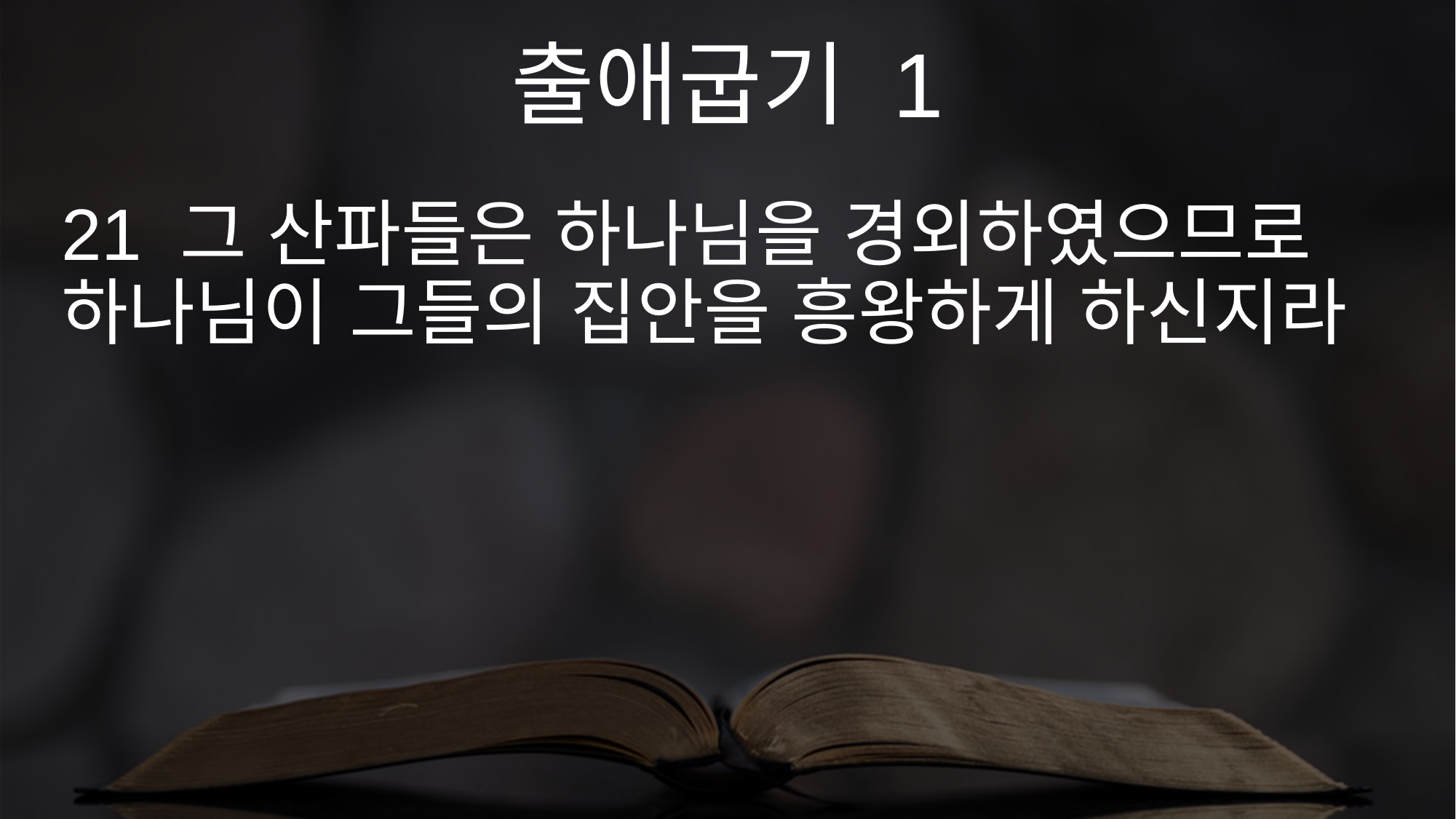

출애굽기 1
21 그 산파들은 하나님을 경외하였으므로 하나님이 그들의 집안을 흥왕하게 하신지라